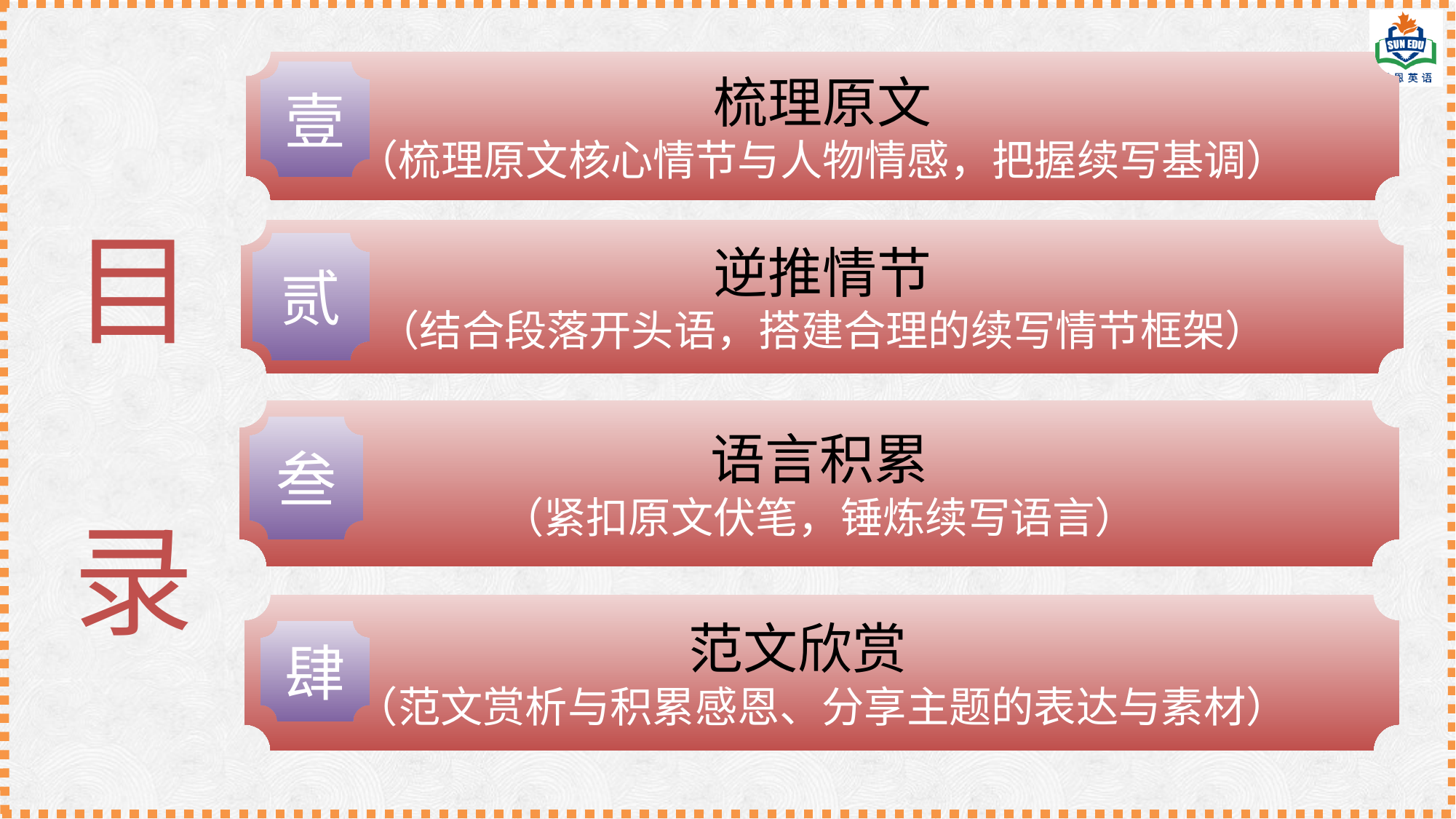

梳理原文
（梳理原文核心情节与人物情感，把握续写基调）
壹
目 录
逆推情节
（结合段落开头语，搭建合理的续写情节框架）
贰
语言积累
（紧扣原文伏笔，锤炼续写语言）
叁
范文欣赏
（范文赏析与积累感恩、分享主题的表达与素材）
肆